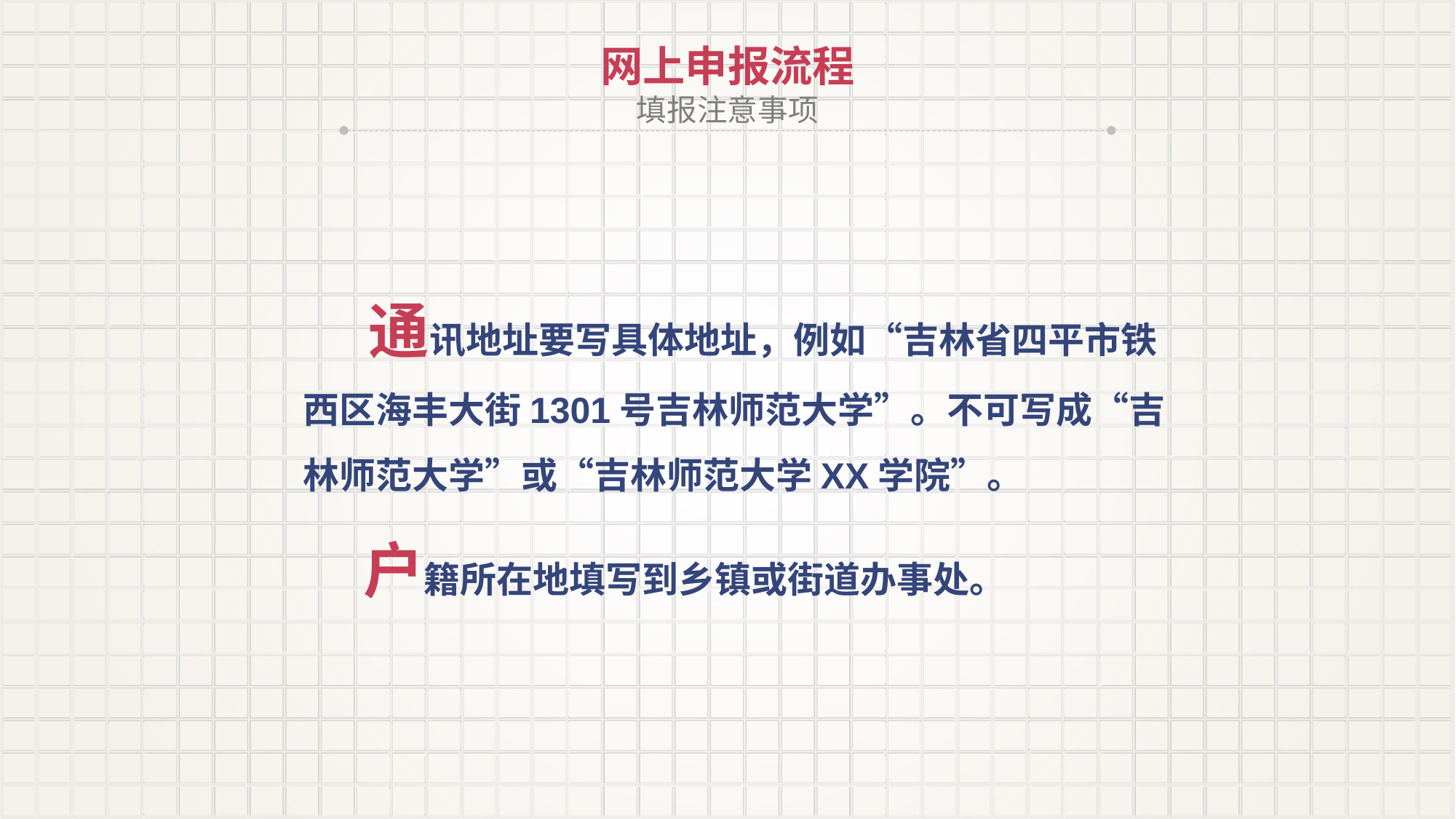

网上申报流程
填报注意事项
       通讯地址要写具体地址，例如“吉林省四平市铁西区海丰大街1301号吉林师范大学”。不可写成“吉林师范大学”或“吉林师范大学XX学院”。

       户籍所在地填写到乡镇或街道办事处。